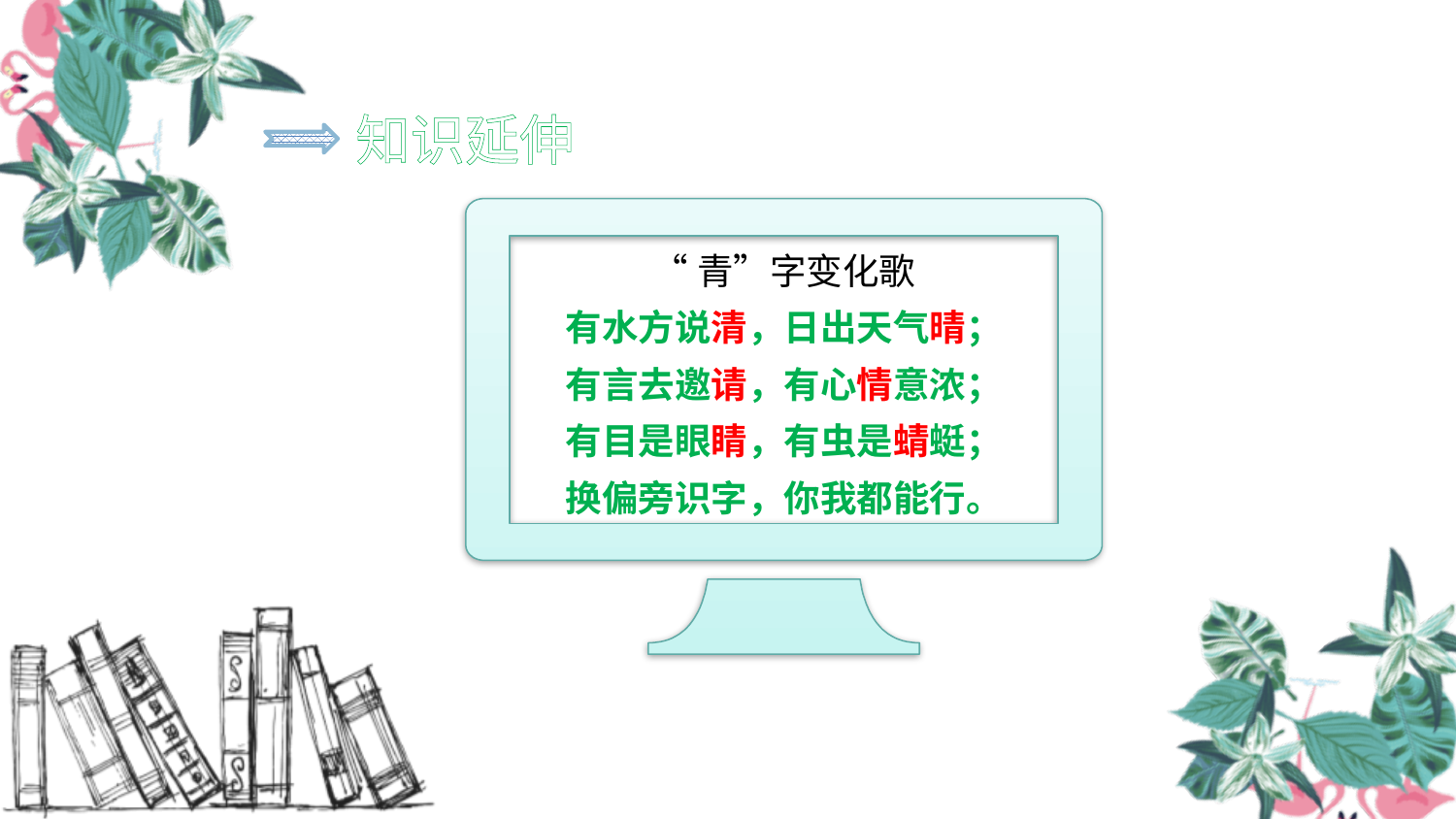

知识延伸

“青”字变化歌
有水方说清，日出天气晴；
有言去邀请，有心情意浓；
有目是眼睛，有虫是蜻蜓；
换偏旁识字，你我都能行。